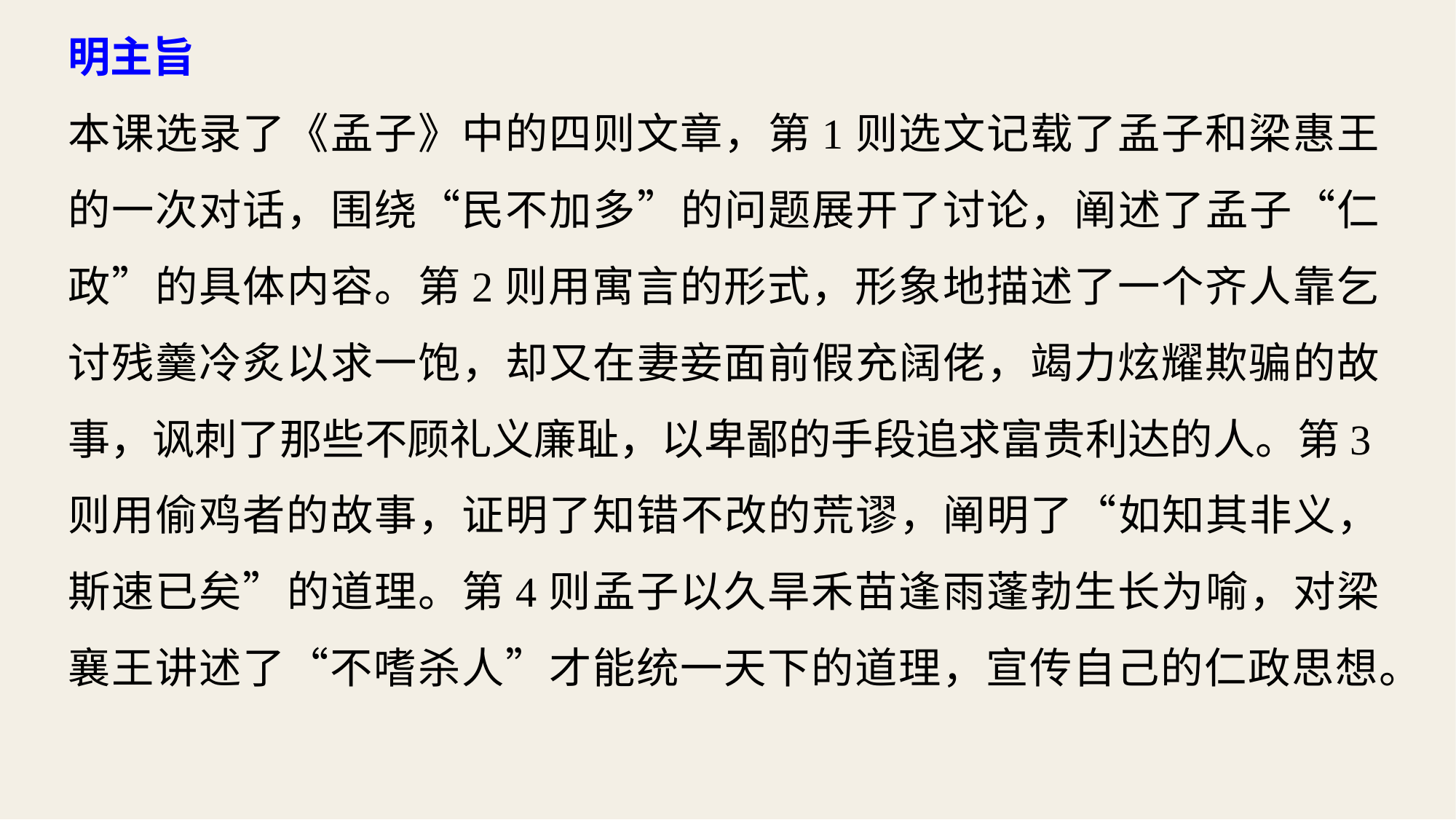

明主旨
本课选录了《孟子》中的四则文章，第1则选文记载了孟子和梁惠王的一次对话，围绕“民不加多”的问题展开了讨论，阐述了孟子“仁政”的具体内容。第2则用寓言的形式，形象地描述了一个齐人靠乞讨残羹冷炙以求一饱，却又在妻妾面前假充阔佬，竭力炫耀欺骗的故事，讽刺了那些不顾礼义廉耻，以卑鄙的手段追求富贵利达的人。第3则用偷鸡者的故事，证明了知错不改的荒谬，阐明了“如知其非义，斯速已矣”的道理。第4则孟子以久旱禾苗逢雨蓬勃生长为喻，对梁襄王讲述了“不嗜杀人”才能统一天下的道理，宣传自己的仁政思想。